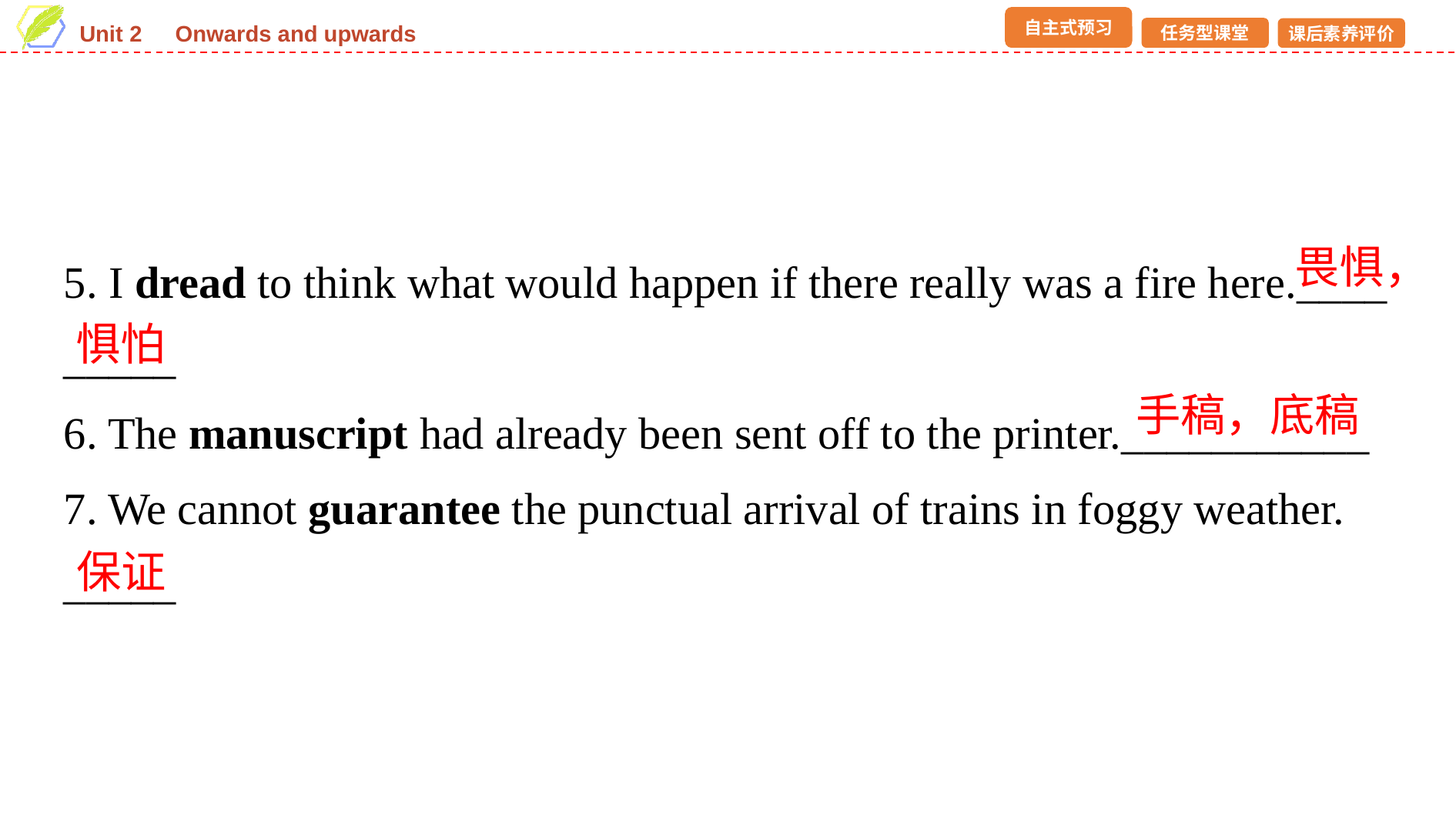

5. I dread to think what would happen if there really was a fire here.____
_____
6. The manuscript had already been sent off to the printer.___________
7. We cannot guarantee the punctual arrival of trains in foggy weather.
_____
畏惧，
惧怕
手稿，底稿
保证